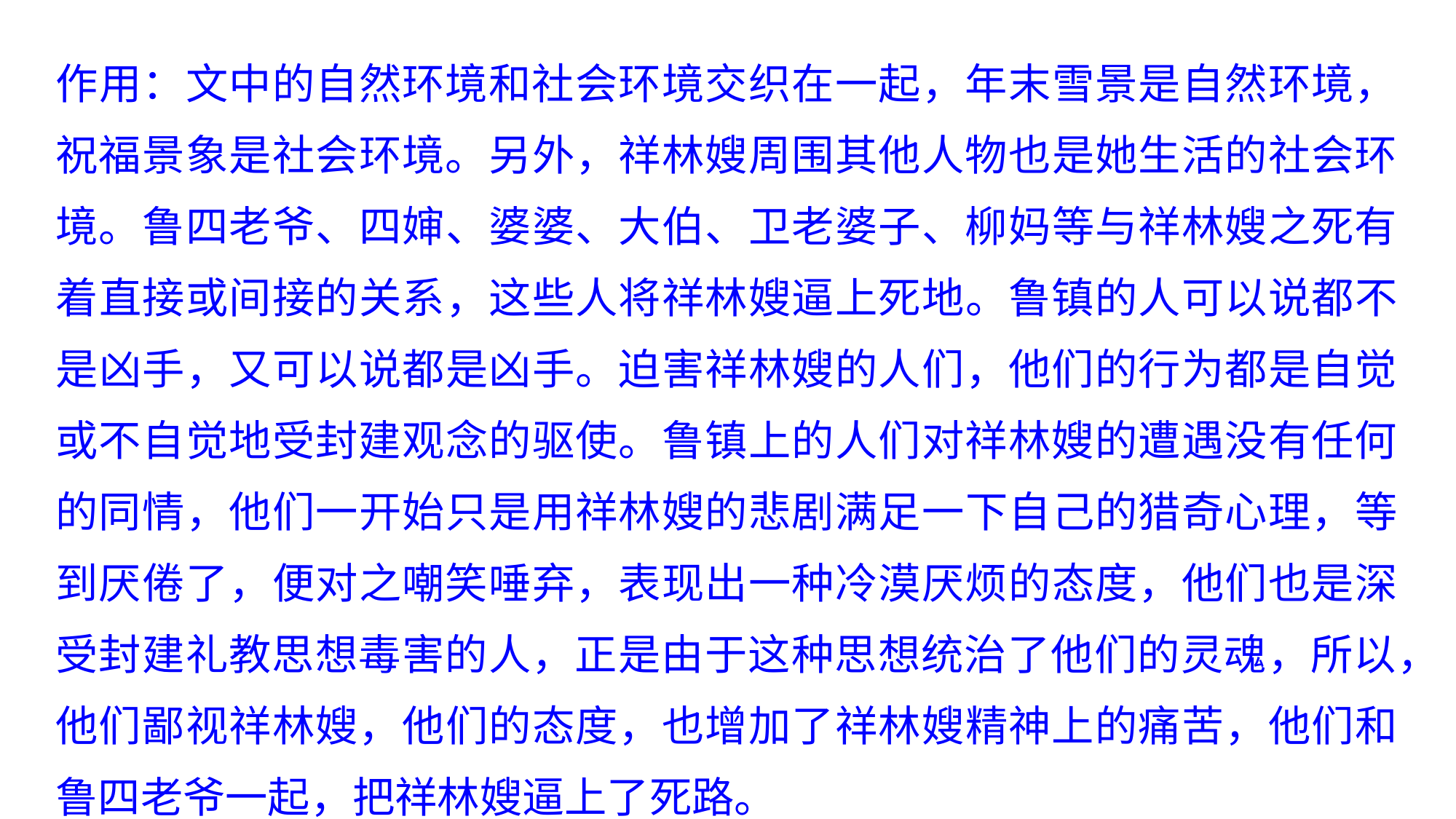

作用：文中的自然环境和社会环境交织在一起，年末雪景是自然环境，祝福景象是社会环境。另外，祥林嫂周围其他人物也是她生活的社会环境。鲁四老爷、四婶、婆婆、大伯、卫老婆子、柳妈等与祥林嫂之死有着直接或间接的关系，这些人将祥林嫂逼上死地。鲁镇的人可以说都不是凶手，又可以说都是凶手。迫害祥林嫂的人们，他们的行为都是自觉或不自觉地受封建观念的驱使。鲁镇上的人们对祥林嫂的遭遇没有任何的同情，他们一开始只是用祥林嫂的悲剧满足一下自己的猎奇心理，等到厌倦了，便对之嘲笑唾弃，表现出一种冷漠厌烦的态度，他们也是深受封建礼教思想毒害的人，正是由于这种思想统治了他们的灵魂，所以，他们鄙视祥林嫂，他们的态度，也增加了祥林嫂精神上的痛苦，他们和鲁四老爷一起，把祥林嫂逼上了死路。